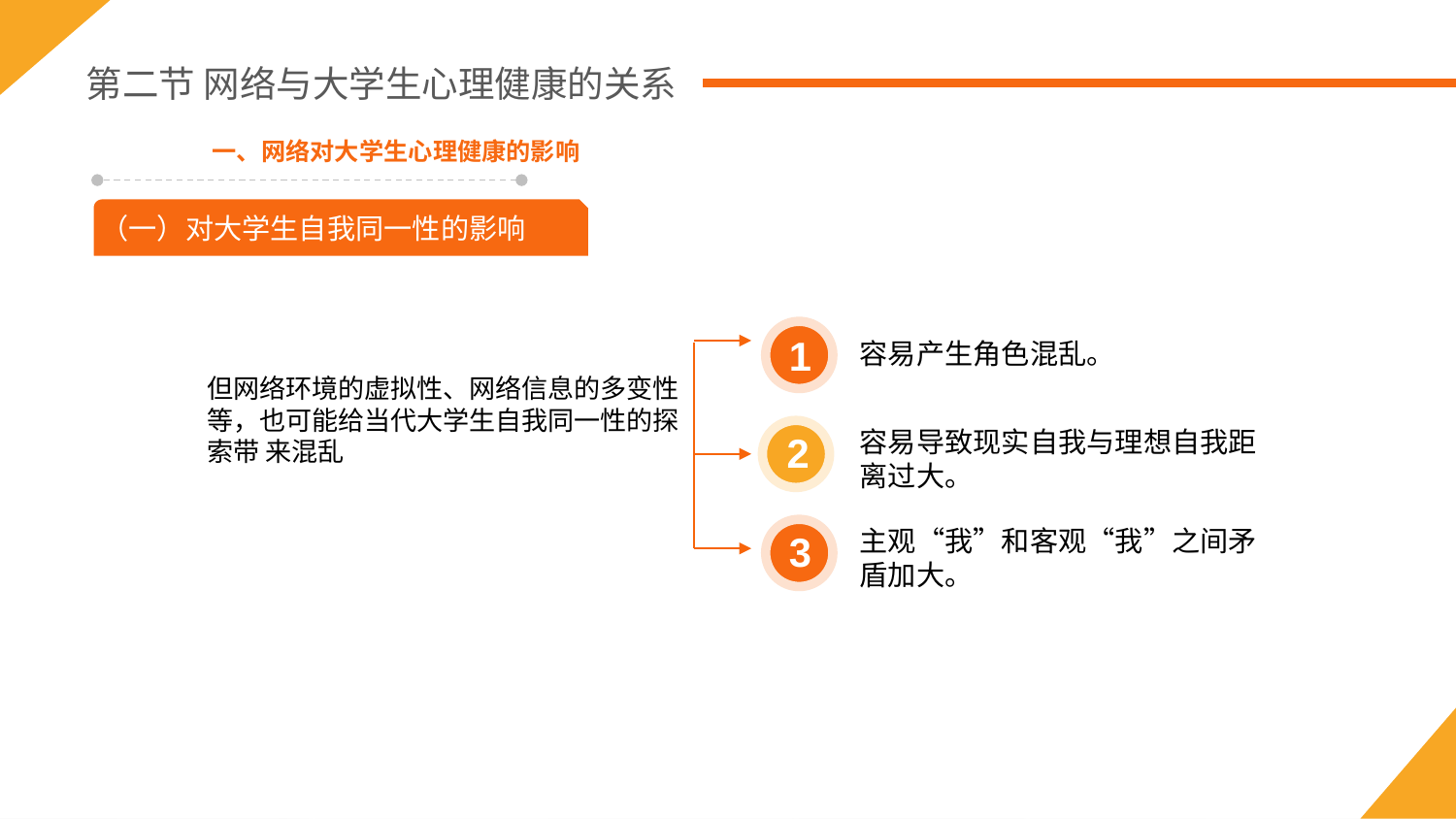

第二节 网络与大学生心理健康的关系
一、网络对大学生心理健康的影响

（一）对大学生自我同一性的影响

1
容易产生角色混乱。
但网络环境的虚拟性、网络信息的多变性等，也可能给当代大学生自我同一性的探索带 来混乱
容易导致现实自我与理想自我距离过大。

2

主观“我”和客观“我”之间矛盾加大。
3